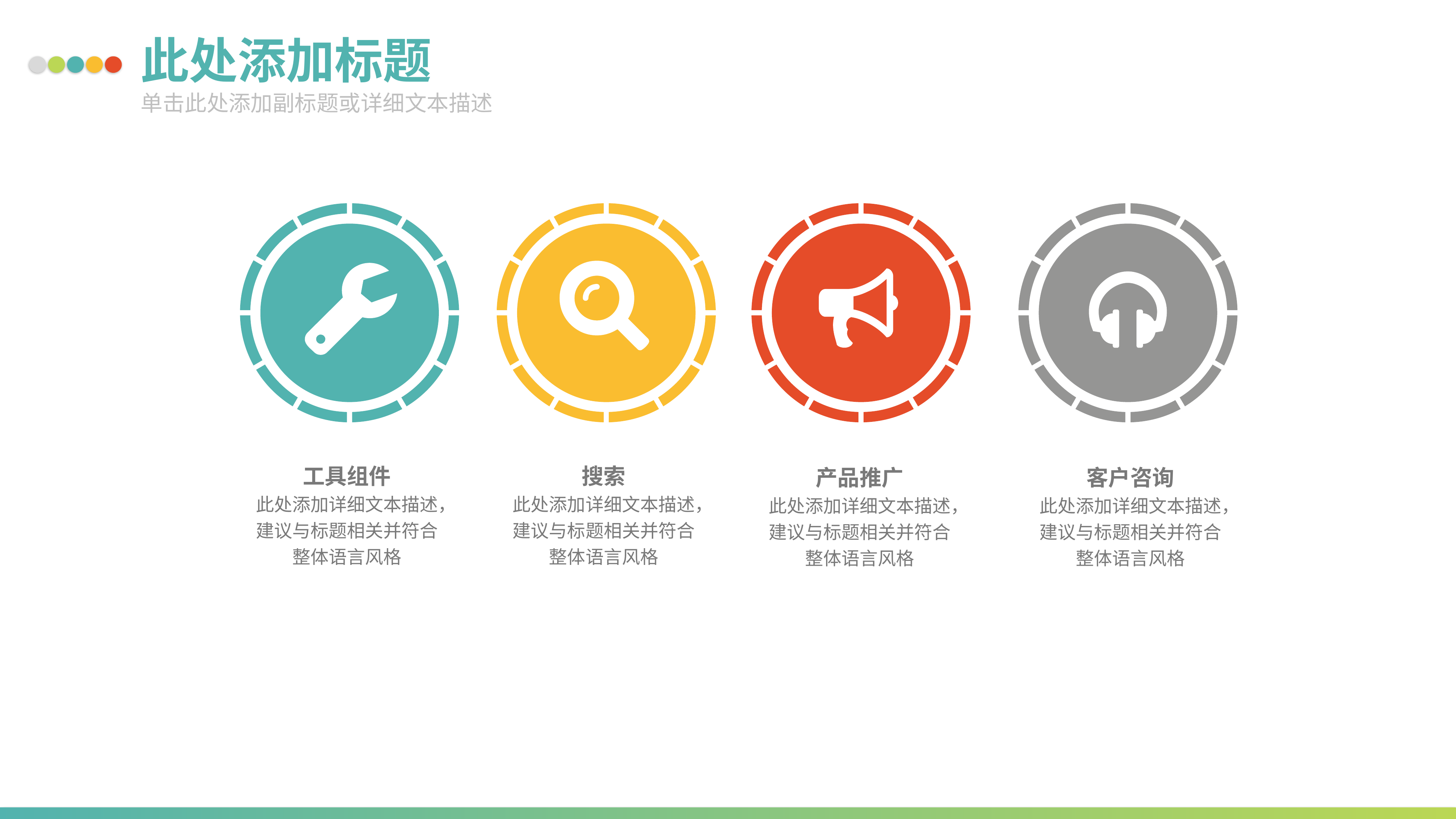

此处添加标题
单击此处添加副标题或详细文本描述

工具组件
此处添加详细文本描述，建议与标题相关并符合整体语言风格
搜索
此处添加详细文本描述，建议与标题相关并符合整体语言风格
产品推广
此处添加详细文本描述，建议与标题相关并符合整体语言风格
客户咨询
此处添加详细文本描述，建议与标题相关并符合整体语言风格